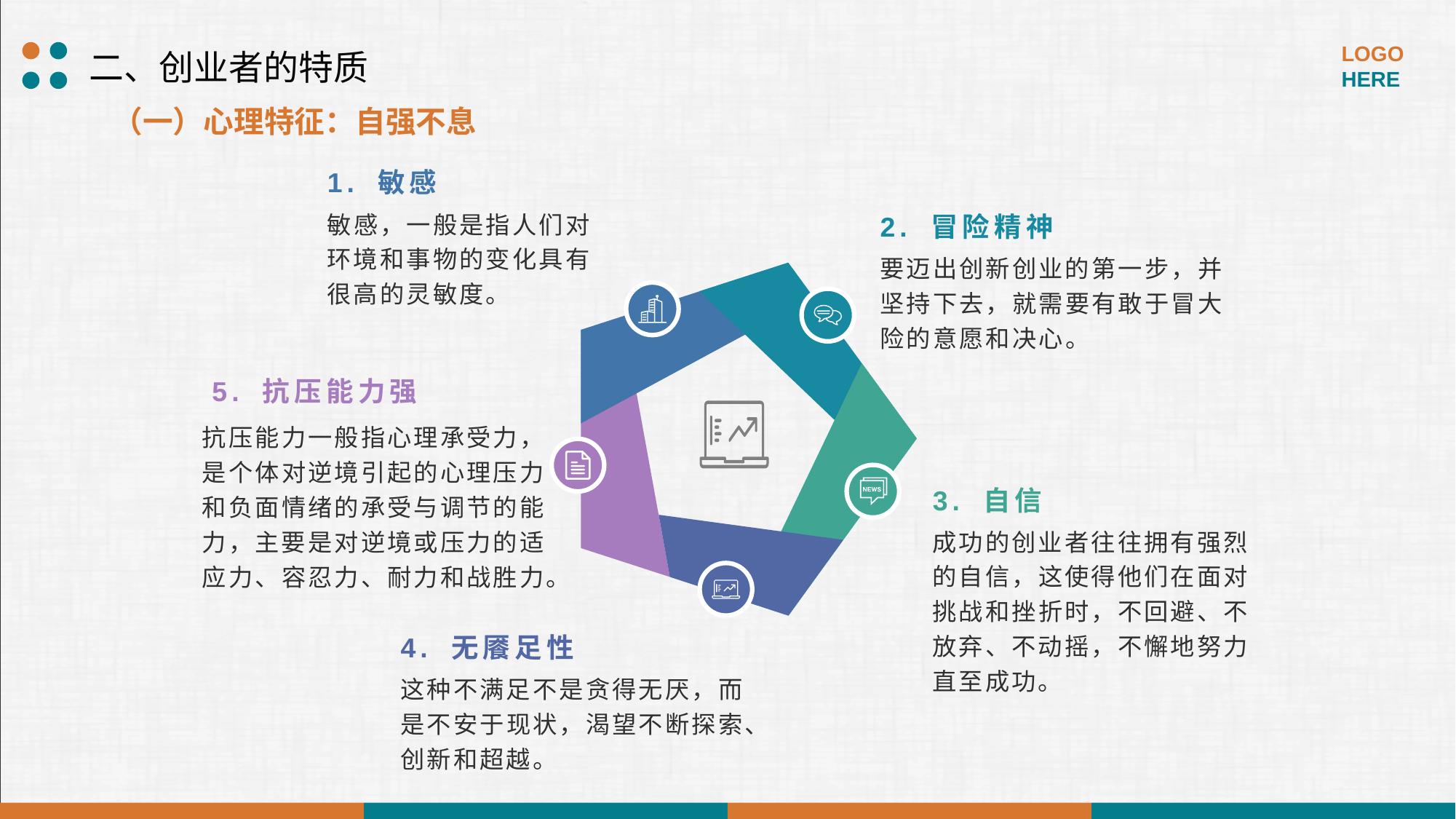

二、创业者的特质
（一）心理特征：自强不息
1. 敏感
2. 冒险精神
敏感，一般是指人们对环境和事物的变化具有很高的灵敏度。
要迈出创新创业的第一步，并
坚持下去，就需要有敢于冒大险的意愿和决心。

5. 抗压能力强

抗压能力一般指心理承受力，是个体对逆境引起的心理压力和负面情绪的承受与调节的能力，主要是对逆境或压力的适应力、容忍力、耐力和战胜力。

3. 自信

成功的创业者往往拥有强烈的自信，这使得他们在面对挑战和挫折时，不回避、不放弃、不动摇，不懈地努力直至成功。

4. 无餍足性
这种不满足不是贪得无厌，而是不安于现状，渴望不断探索、创新和超越。